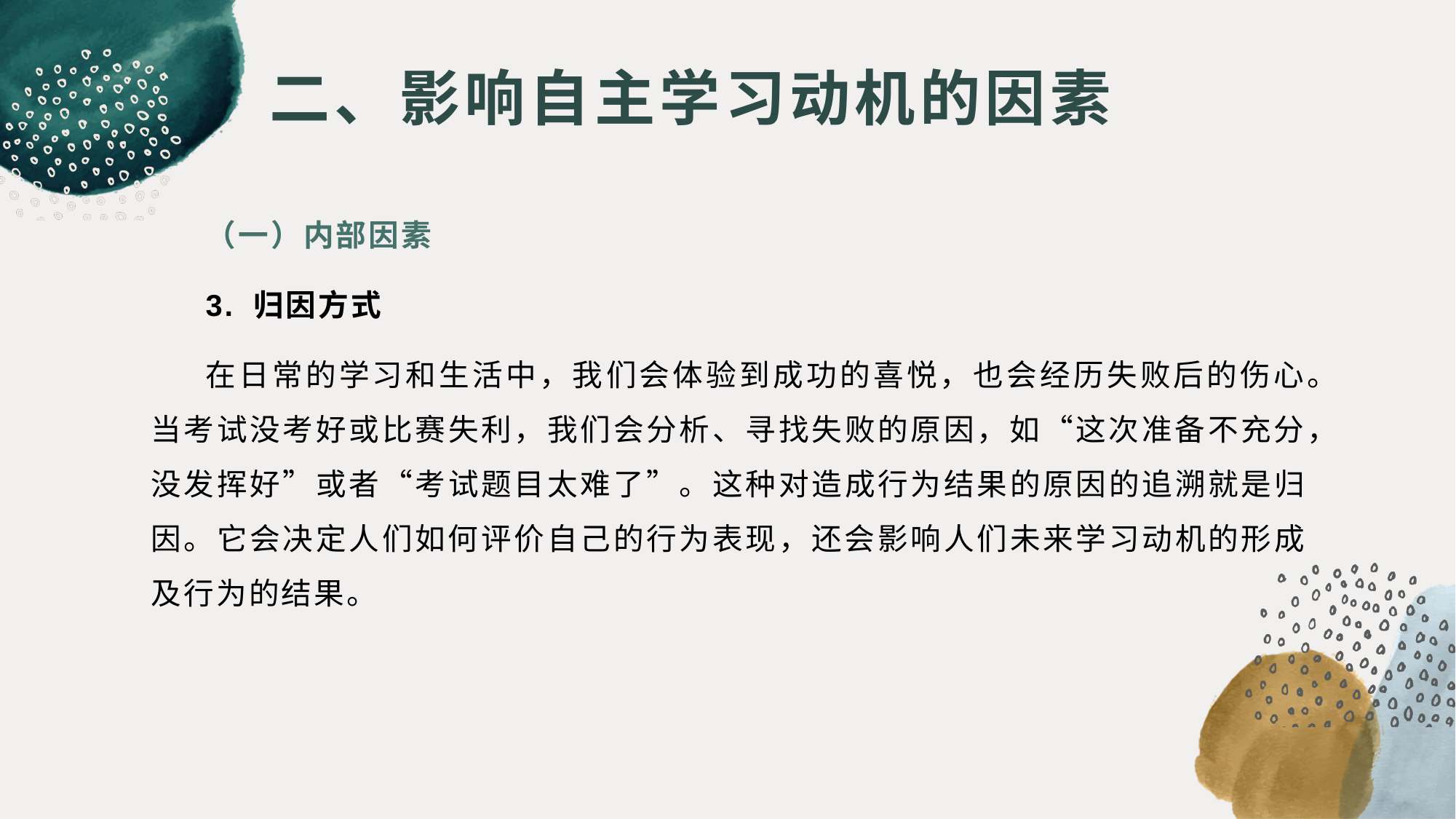

# 二、影响自主学习动机的因素
（一）内部因素
3. 归因方式
在日常的学习和生活中，我们会体验到成功的喜悦，也会经历失败后的伤心。当考试没考好或比赛失利，我们会分析、寻找失败的原因，如“这次准备不充分，没发挥好”或者“考试题目太难了”。这种对造成行为结果的原因的追溯就是归因。它会决定人们如何评价自己的行为表现，还会影响人们未来学习动机的形成及行为的结果。